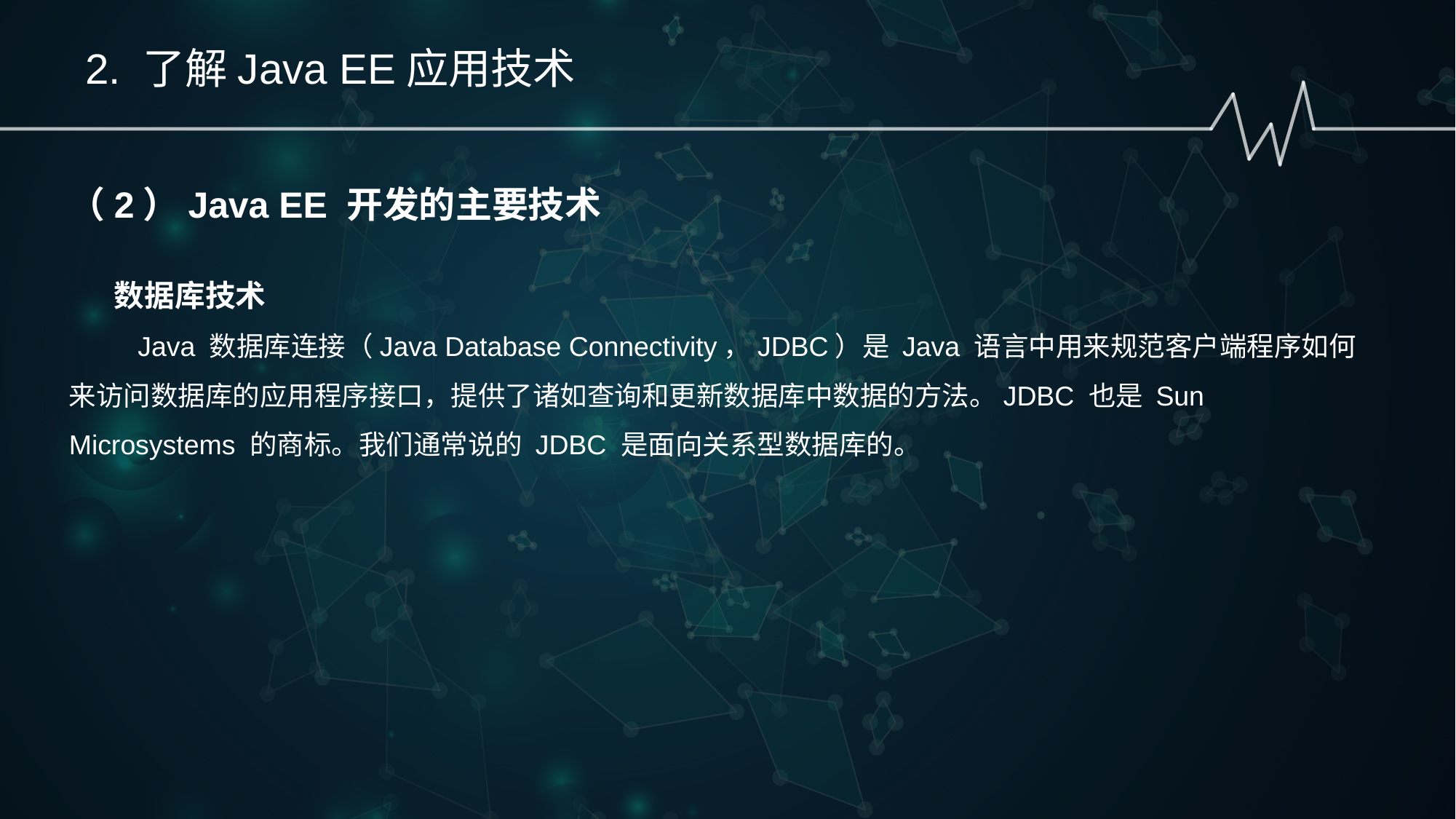

2. 了解Java EE应用技术
（2）Java EE 开发的主要技术

      数据库技术
         Java 数据库连接（Java Database Connectivity，JDBC）是 Java 语言中用来规范客户端程序如何来访问数据库的应用程序接口，提供了诸如查询和更新数据库中数据的方法。JDBC 也是 Sun Microsystems 的商标。我们通常说的 JDBC 是面向关系型数据库的。